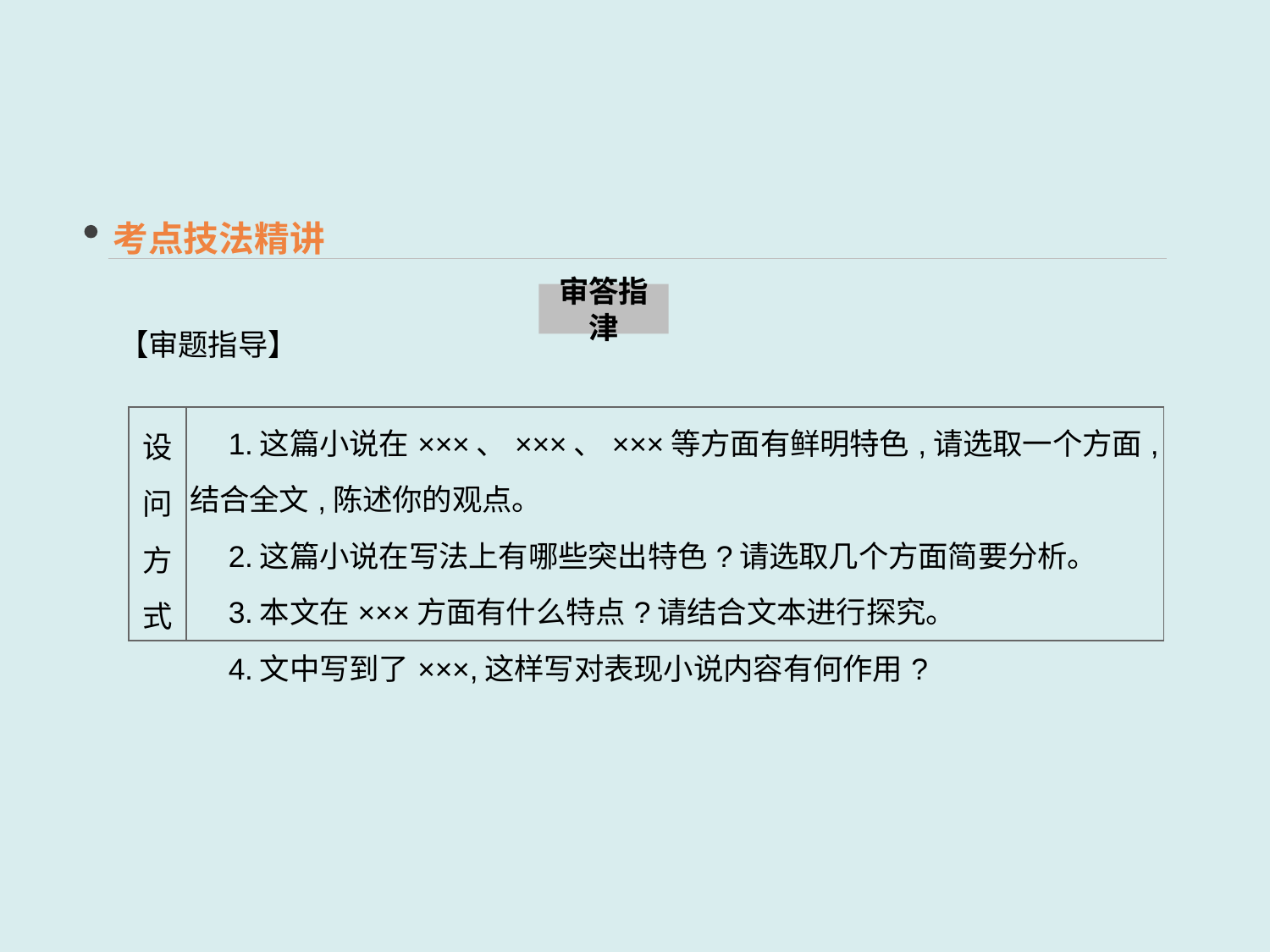

考点技法精讲

审答指津
【审题指导】
| 设问 方式 | 1.这篇小说在×××、×××、×××等方面有鲜明特色,请选取一个方面,结合全文,陈述你的观点。 　2.这篇小说在写法上有哪些突出特色?请选取几个方面简要分析。 　3.本文在×××方面有什么特点?请结合文本进行探究。 　4.文中写到了×××,这样写对表现小说内容有何作用? |
| --- | --- |